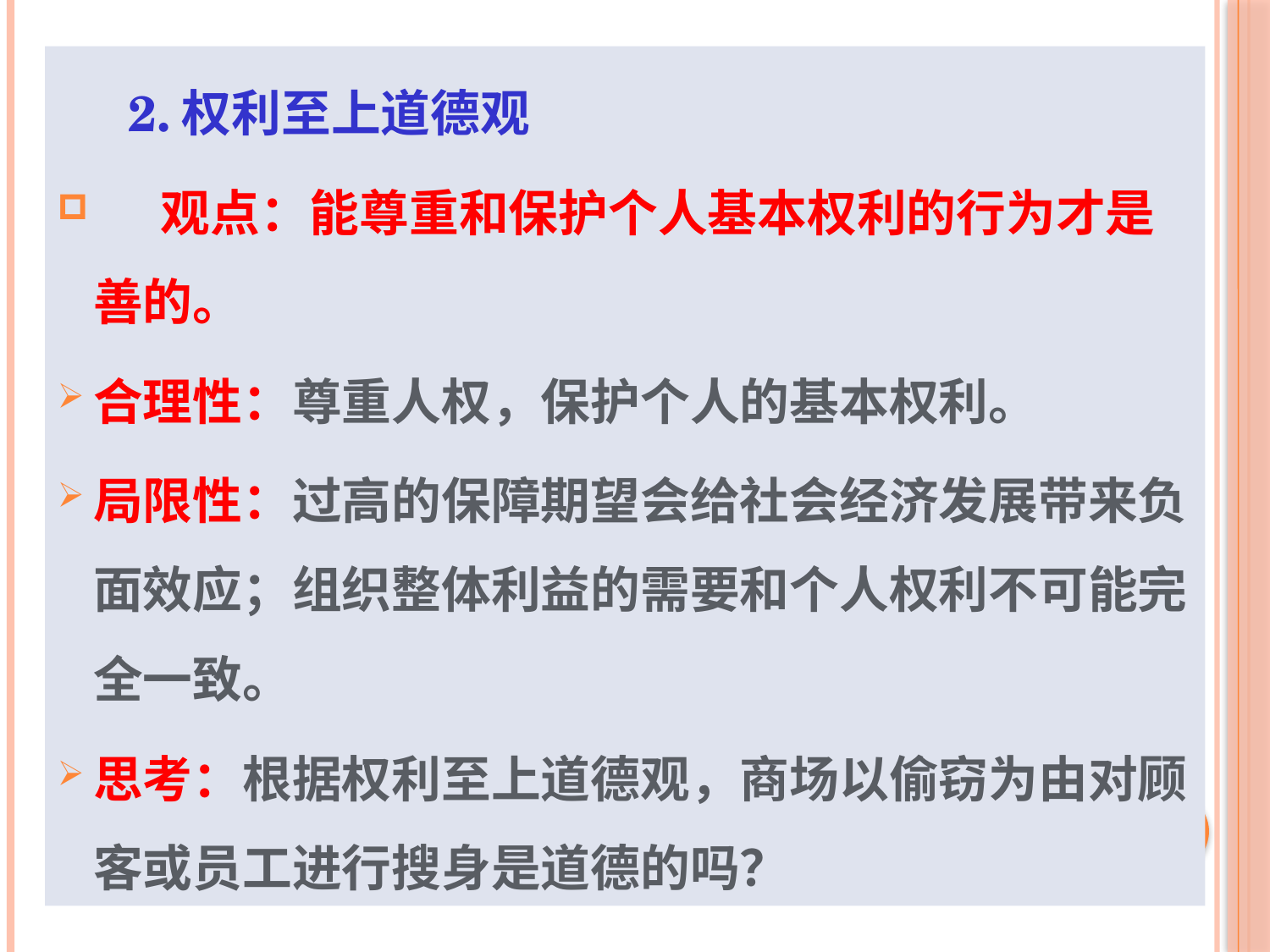

2.权利至上道德观
     观点：能尊重和保护个人基本权利的行为才是善的。
合理性：尊重人权，保护个人的基本权利。
局限性：过高的保障期望会给社会经济发展带来负面效应；组织整体利益的需要和个人权利不可能完全一致。
思考：根据权利至上道德观，商场以偷窃为由对顾客或员工进行搜身是道德的吗？